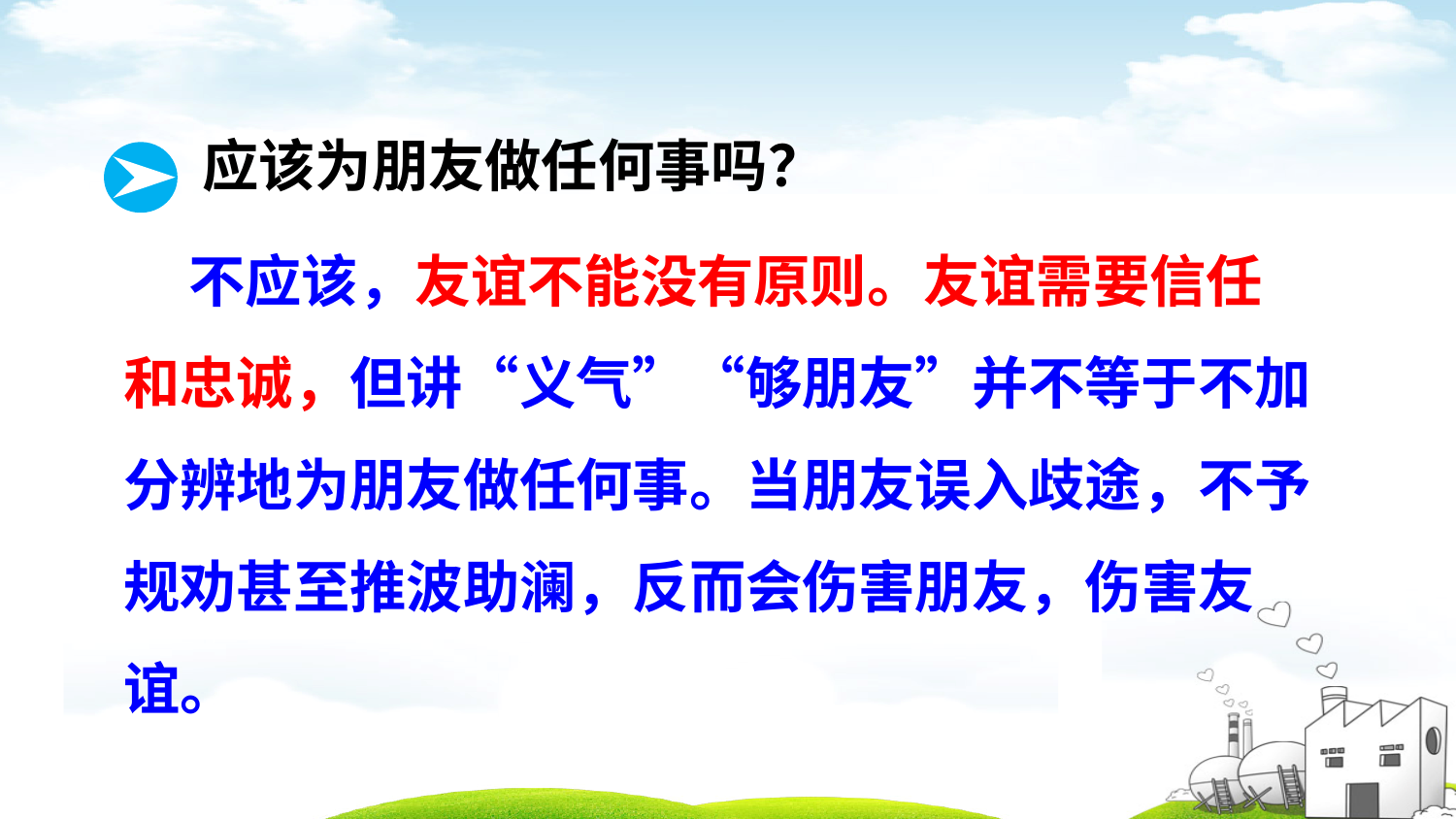

应该为朋友做任何事吗？

    不应该，友谊不能没有原则。友谊需要信任和忠诚，但讲“义气”“够朋友”并不等于不加分辨地为朋友做任何事。当朋友误入歧途，不予规劝甚至推波助澜，反而会伤害朋友，伤害友谊。